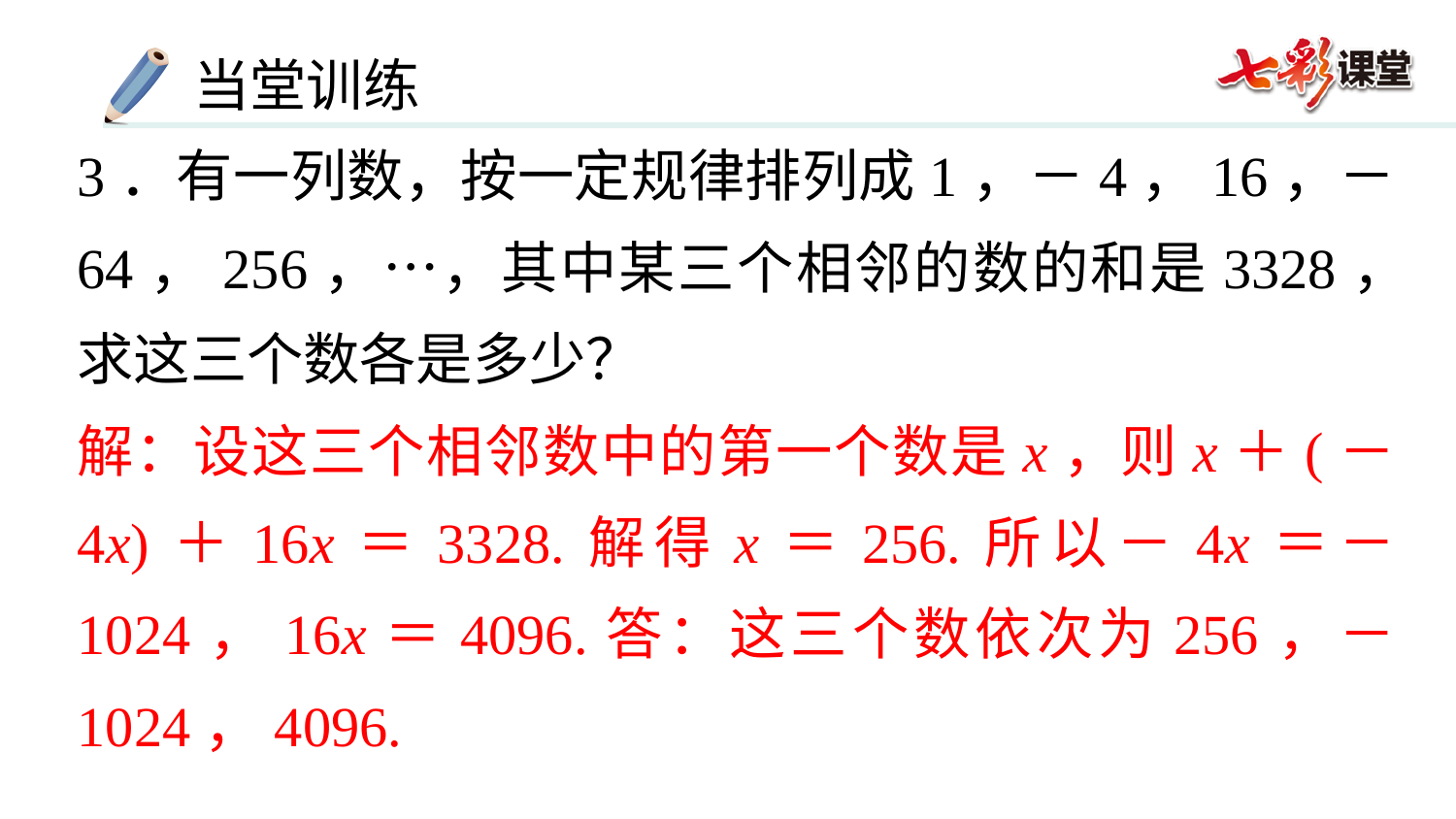

3．有一列数，按一定规律排列成1，－4，16，－64，256，…，其中某三个相邻的数的和是3328，求这三个数各是多少？
解：设这三个相邻数中的第一个数是x，则x＋(－4x)＋16x＝3328.解得x＝256.所以－4x＝－1024，16x＝4096.答：这三个数依次为256，－1024，4096.